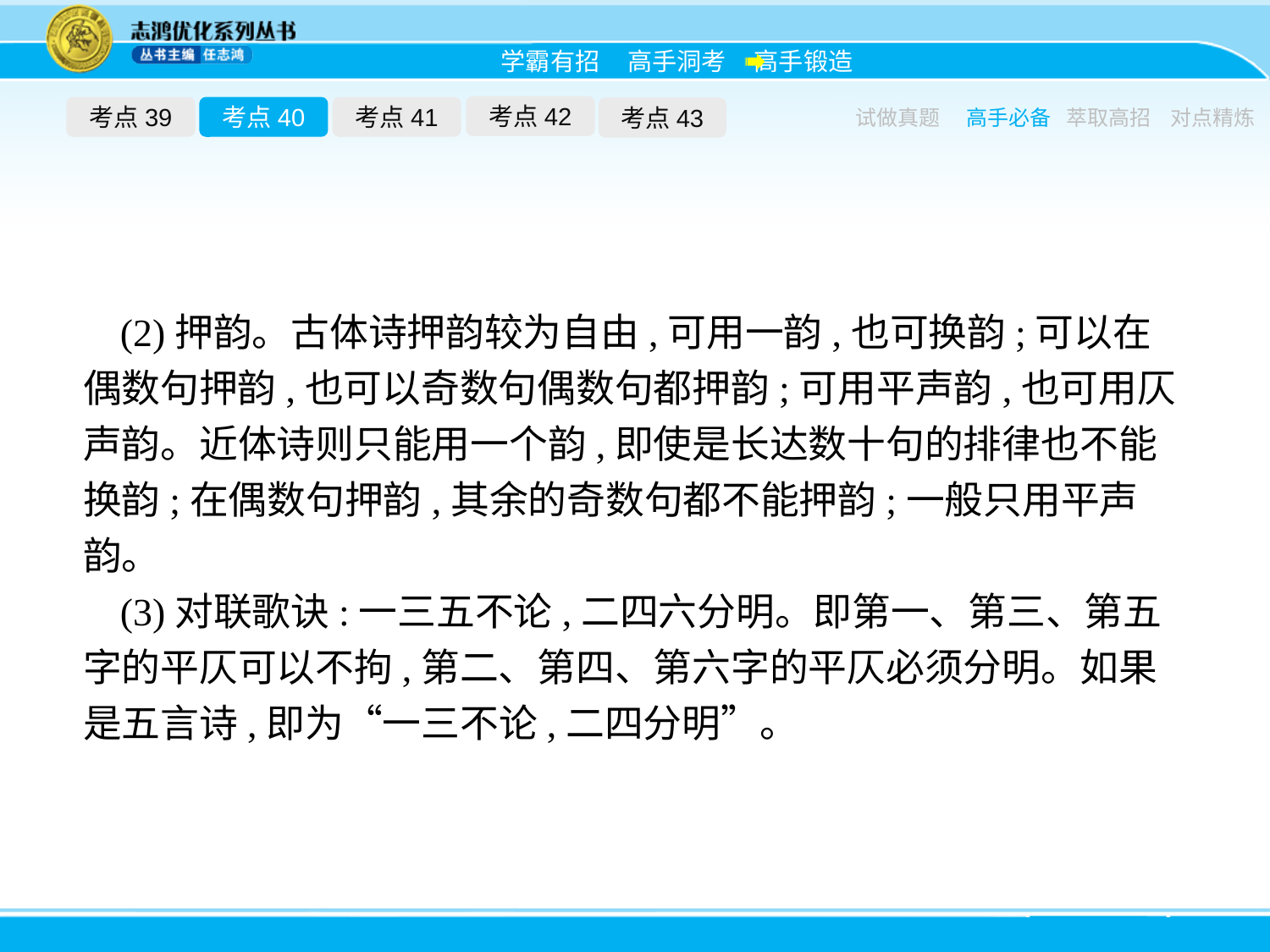

考点42
考点39
考点40
考点41
考点43
试做真题
高手必备
萃取高招
对点精炼
(2)押韵。古体诗押韵较为自由,可用一韵,也可换韵;可以在偶数句押韵,也可以奇数句偶数句都押韵;可用平声韵,也可用仄声韵。近体诗则只能用一个韵,即使是长达数十句的排律也不能换韵;在偶数句押韵,其余的奇数句都不能押韵;一般只用平声韵。
(3)对联歌诀:一三五不论,二四六分明。即第一、第三、第五字的平仄可以不拘,第二、第四、第六字的平仄必须分明。如果是五言诗,即为“一三不论,二四分明”。